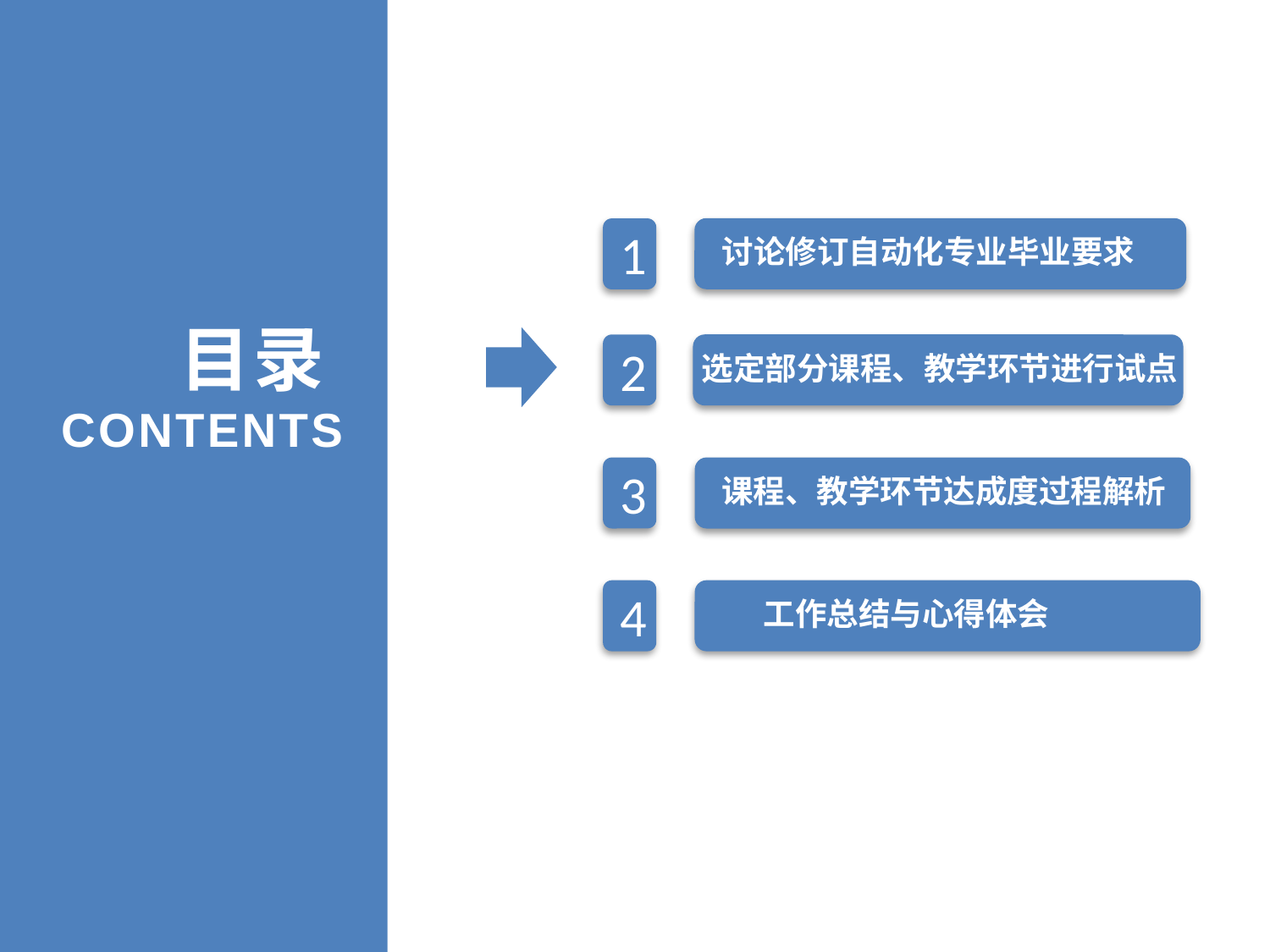

讨论修订自动化专业毕业要求
1
目录
CONTENTS

选定部分课程、教学环节进行试点
2

课程、教学环节达成度过程解析
3

工作总结与心得体会
4